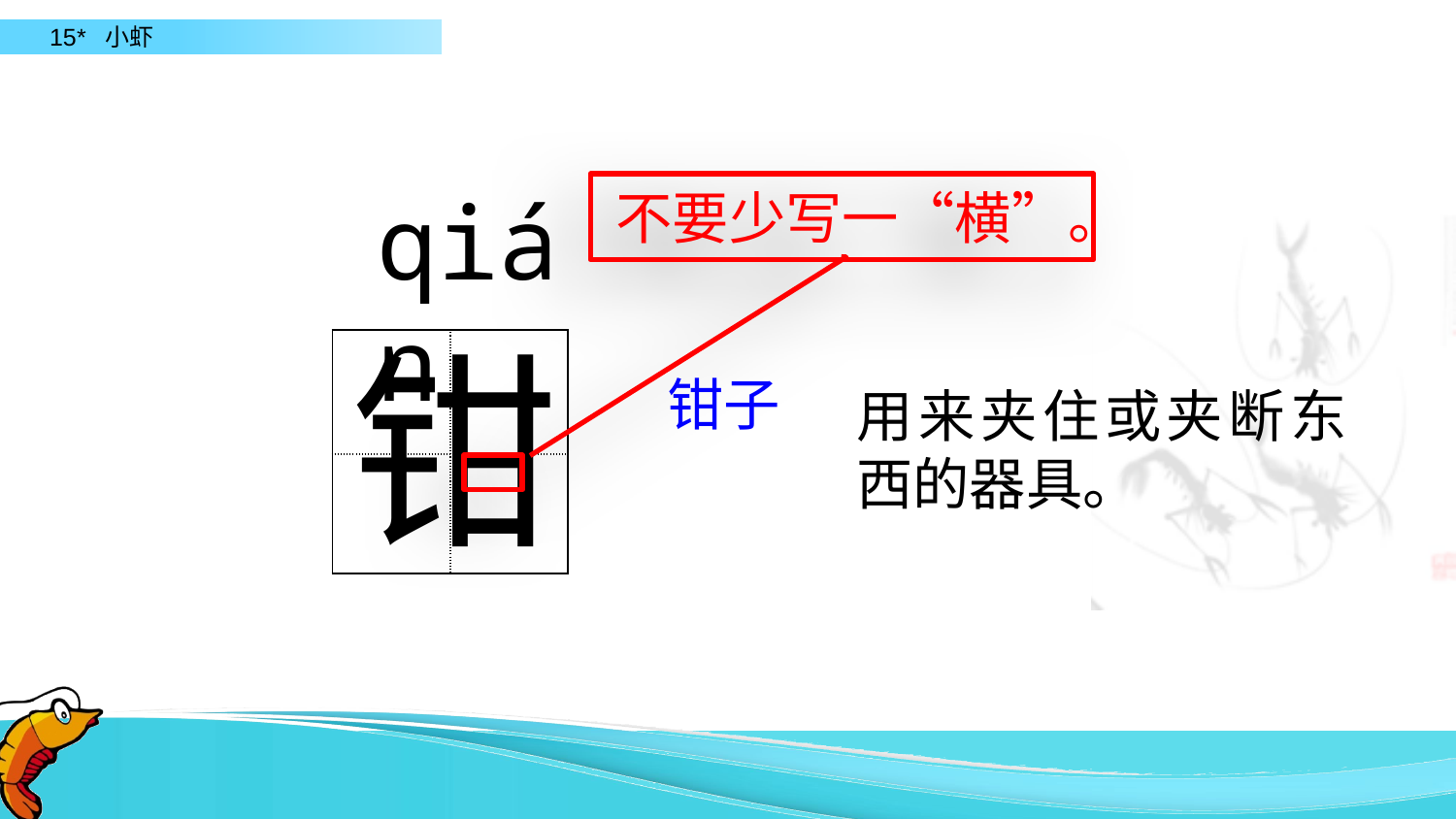

qián
不要少写一“横”。
钳
|  |  |
| --- | --- |
|  |  |
钳子
用来夹住或夹断东西的器具。